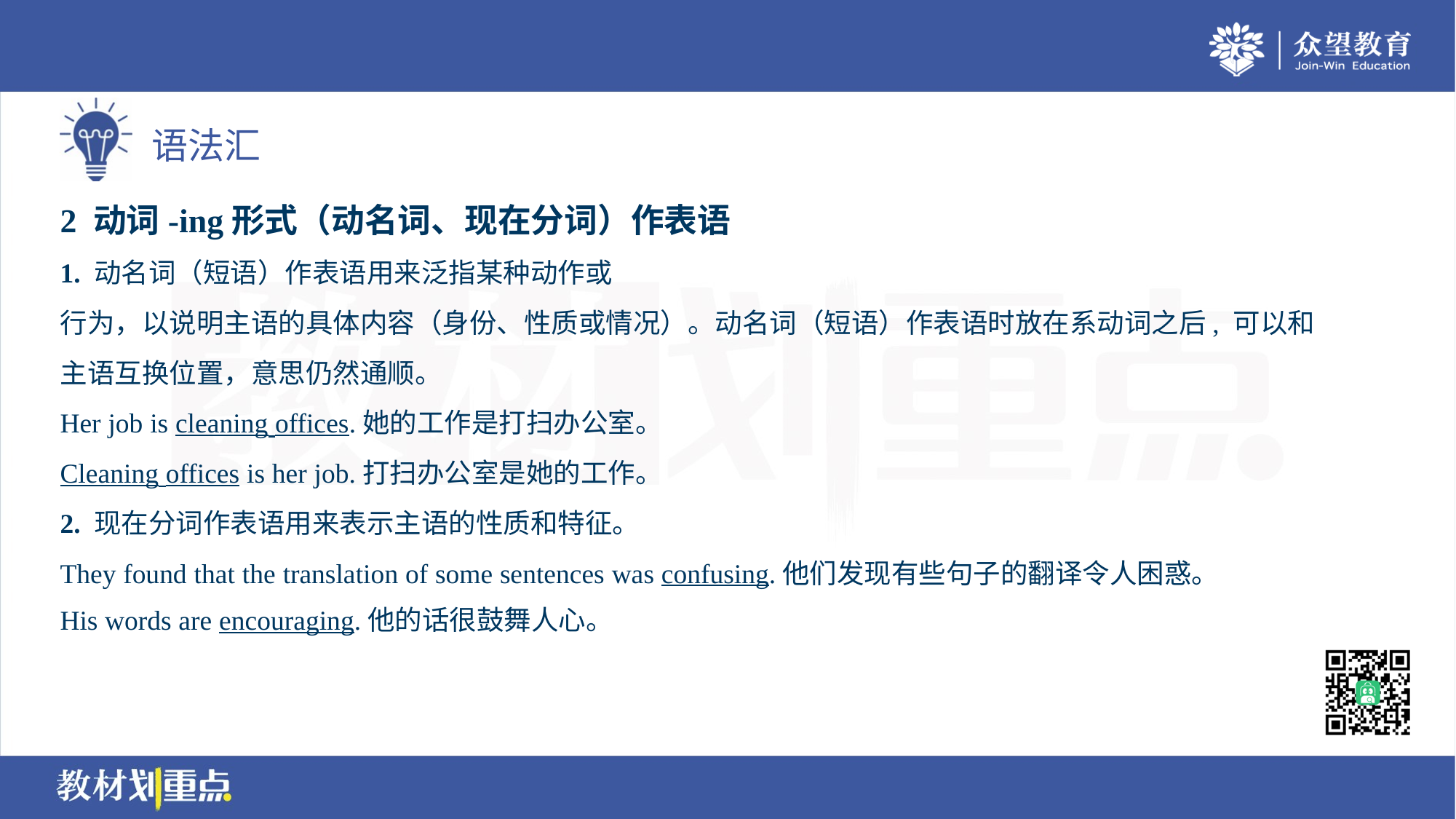

2 动词-ing形式（动名词、现在分词）作表语
1. 动名词（短语）作表语用来泛指某种动作或
行为，以说明主语的具体内容（身份、性质或情况）。动名词（短语）作表语时放在系动词之后, 可以和
主语互换位置，意思仍然通顺。
Her job is cleaning offices.她的工作是打扫办公室。
Cleaning offices is her job.打扫办公室是她的工作。
2. 现在分词作表语用来表示主语的性质和特征。
They found that the translation of some sentences was confusing.他们发现有些句子的翻译令人困惑。
His words are encouraging.他的话很鼓舞人心。